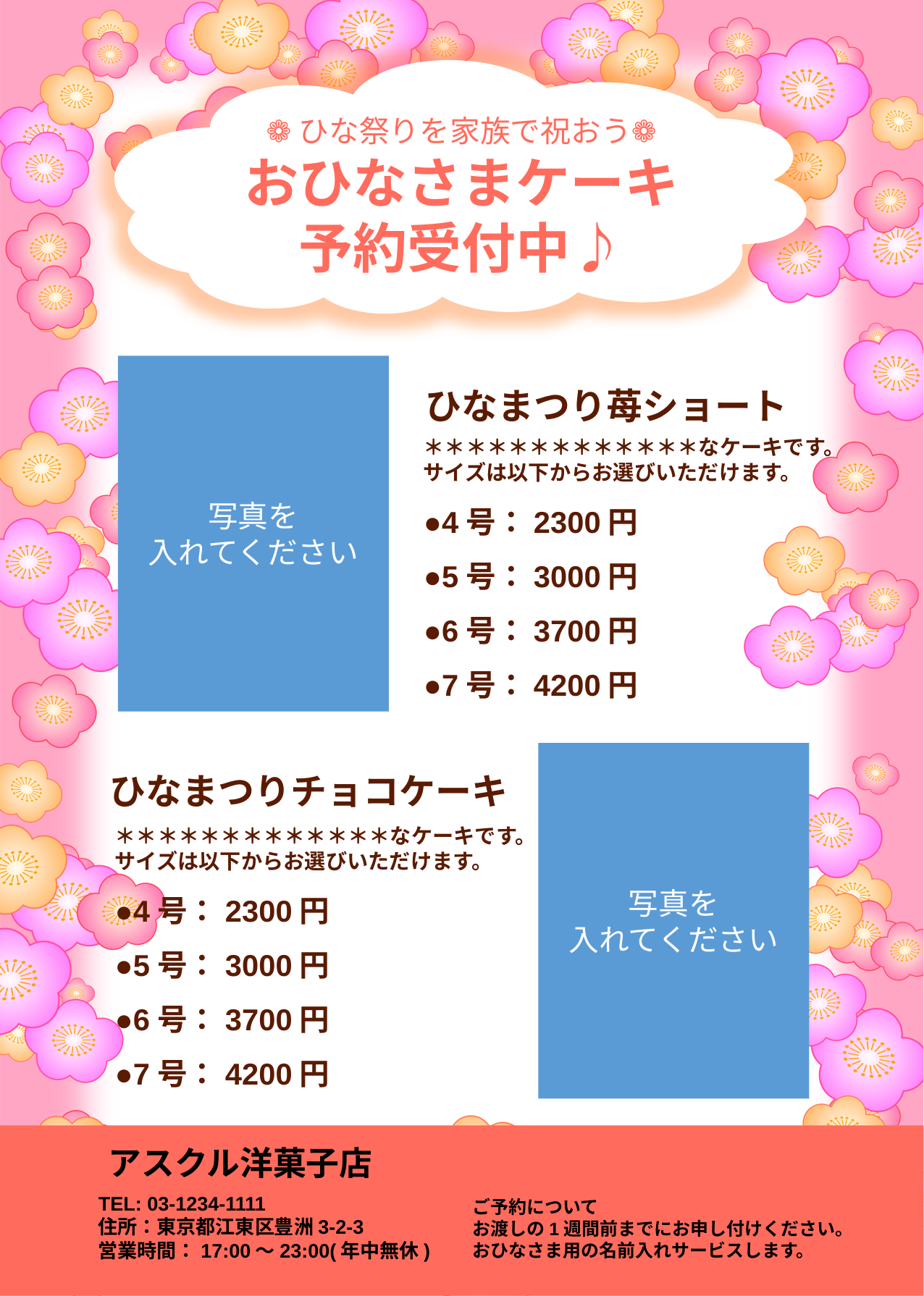

❁ひな祭りを家族で祝おう❁
おひなさまケーキ
予約受付中♪
写真を
入れてください
ひなまつり苺ショート
＊＊＊＊＊＊＊＊＊＊＊＊＊なケーキです。
サイズは以下からお選びいただけます。
●4号：2300円
●5号：3000円
●6号：3700円
●7号：4200円
写真を
入れてください
ひなまつりチョコケーキ
＊＊＊＊＊＊＊＊＊＊＊＊＊なケーキです。
サイズは以下からお選びいただけます。
●4号：2300円
●5号：3000円
●6号：3700円
●7号：4200円

アスクル洋菓子店
TEL: 03-1234-1111
住所：東京都江東区豊洲3-2-3
営業時間：17:00～23:00(年中無休)
　ご予約について
　お渡しの1週間前までにお申し付けください。
　おひなさま用の名前入れサービスします。